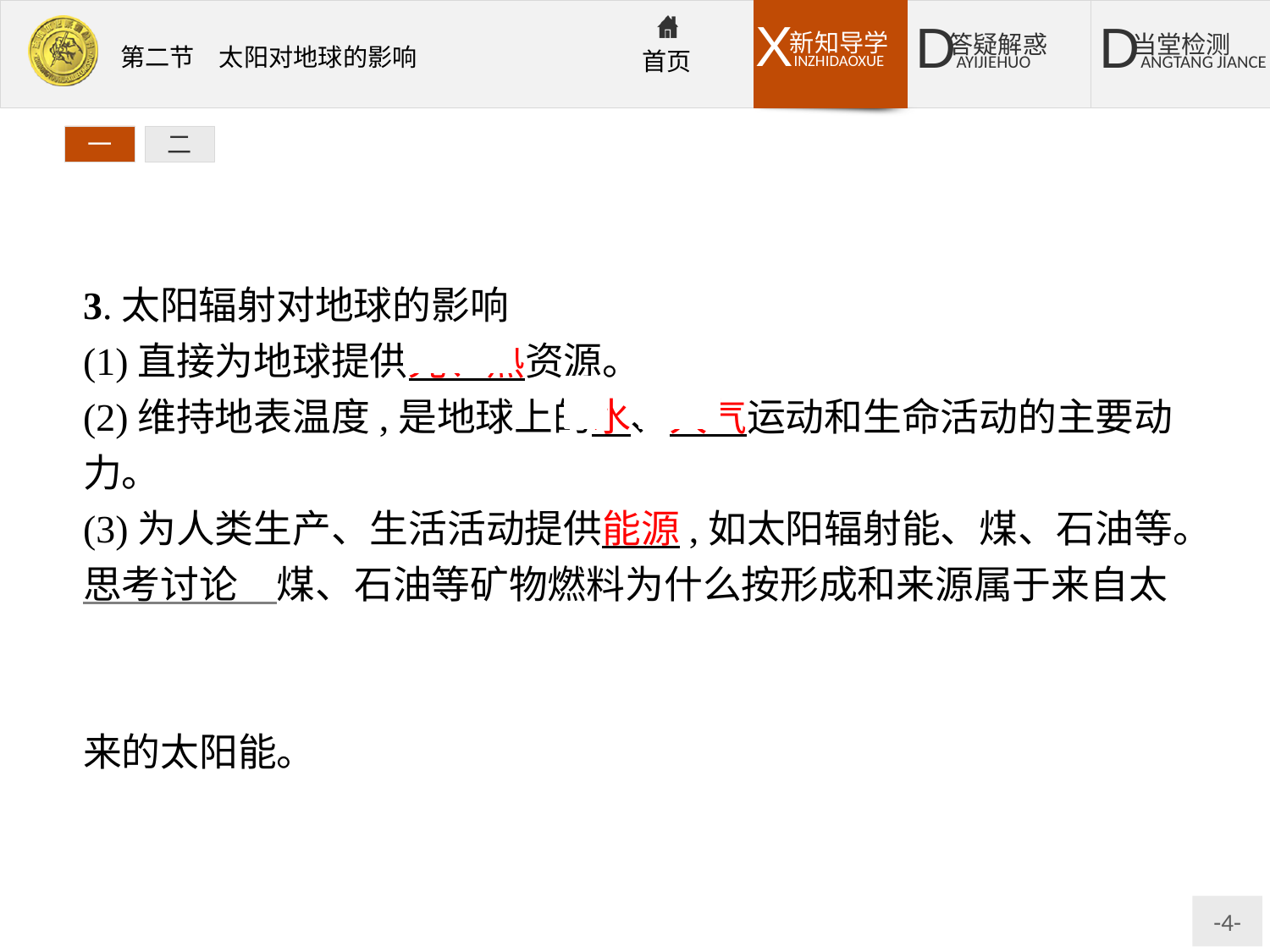

一
二
3.太阳辐射对地球的影响
(1)直接为地球提供光、热资源。
(2)维持地表温度,是地球上的水、大气运动和生命活动的主要动力。
(3)为人类生产、生活活动提供能源,如太阳辐射能、煤、石油等。
思考讨论　煤、石油等矿物燃料为什么按形成和来源属于来自太阳辐射的能量?
提示:煤、石油等矿物燃料是地质历史时期生物固定以后积累下来的太阳能。